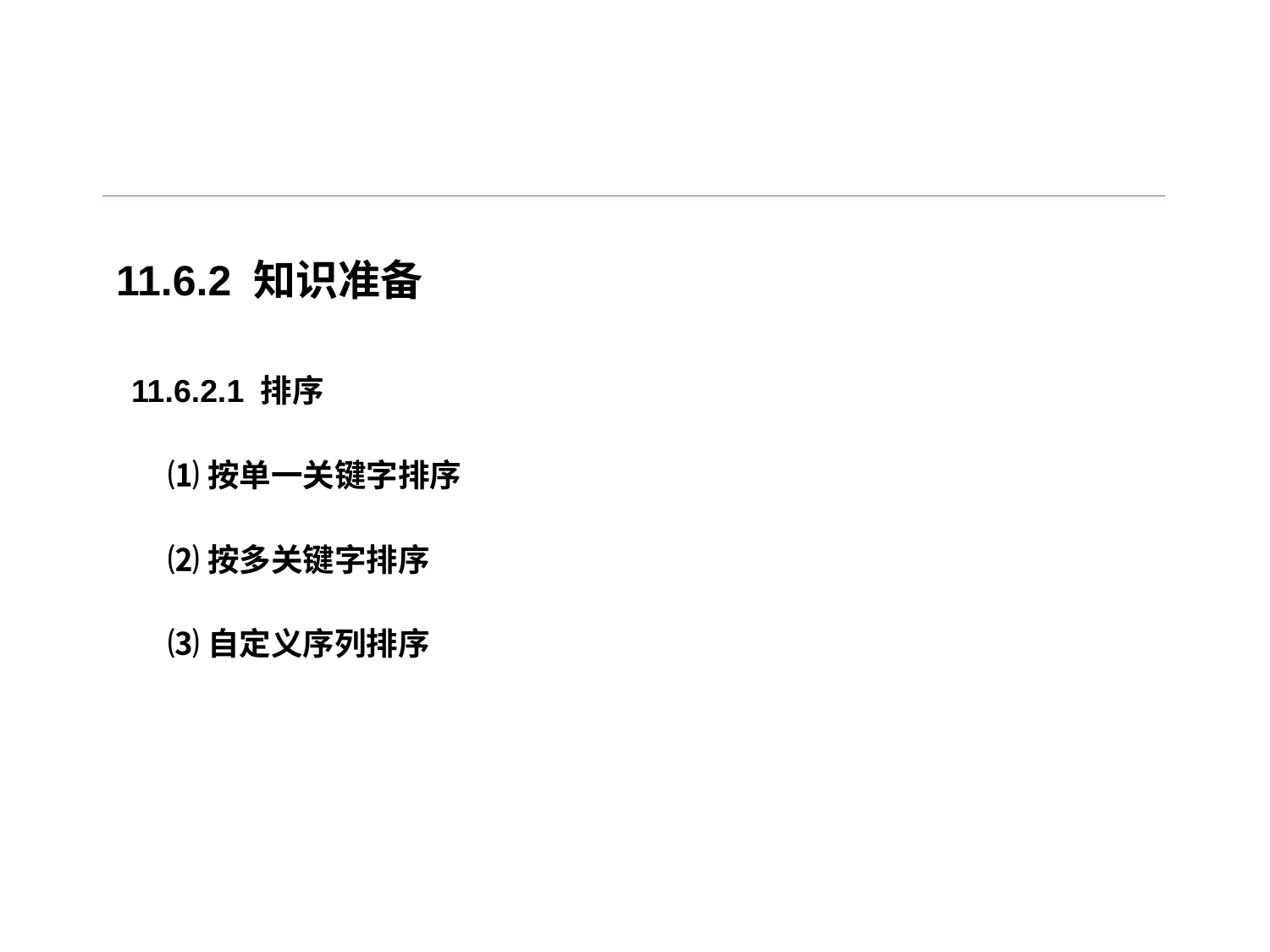

11.6.2 知识准备
11.6.2.1 排序
⑴按单一关键字排序
⑵按多关键字排序
⑶自定义序列排序